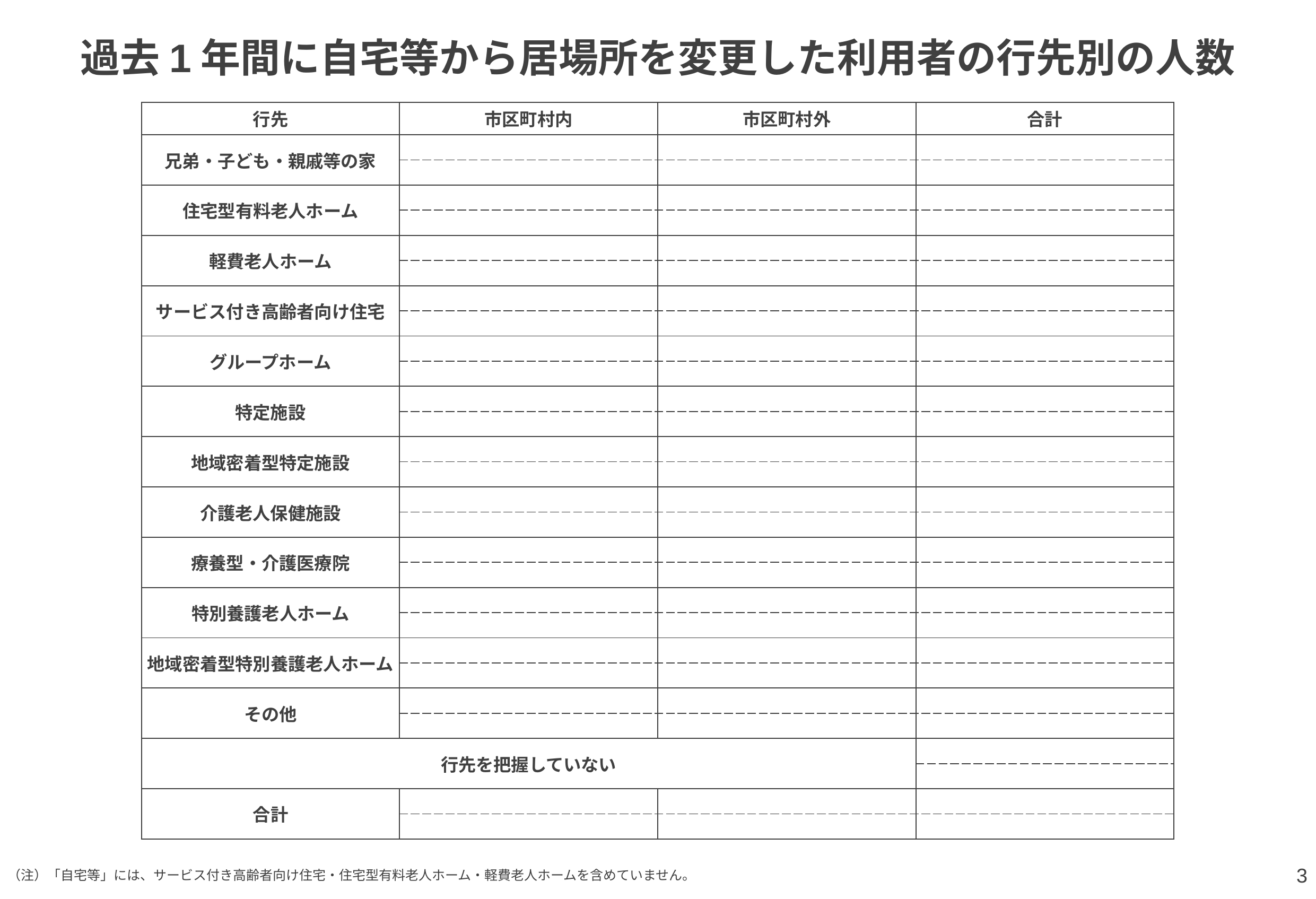

# 過去1年間に自宅等から居場所を変更した利用者の行先別の人数
| 行先 | 市区町村内 | 市区町村外 | 合計 |
| --- | --- | --- | --- |
| 兄弟・子ども・親戚等の家 |  |  |  |
|  |  |  |  |
| 住宅型有料老人ホーム |  |  |  |
|  |  |  |  |
| 軽費老人ホーム |  |  |  |
|  |  |  |  |
| サービス付き高齢者向け住宅 |  |  |  |
|  |  |  |  |
| グループホーム |  |  |  |
|  |  |  |  |
| 特定施設 |  |  |  |
|  |  |  |  |
| 地域密着型特定施設 |  |  |  |
|  |  |  |  |
| 介護老人保健施設 |  |  |  |
|  |  |  |  |
| 療養型・介護医療院 |  |  |  |
|  |  |  |  |
| 特別養護老人ホーム |  |  |  |
|  |  |  |  |
| 地域密着型特別養護老人ホーム |  |  |  |
|  |  |  |  |
| その他 |  |  |  |
|  |  |  |  |
| 行先を把握していない |  |  |  |
|  |  |  |  |
| 合計 |  |  |  |
|  |  |  |  |
3
（注）「自宅等」には、サービス付き高齢者向け住宅・住宅型有料老人ホーム・軽費老人ホームを含めていません。